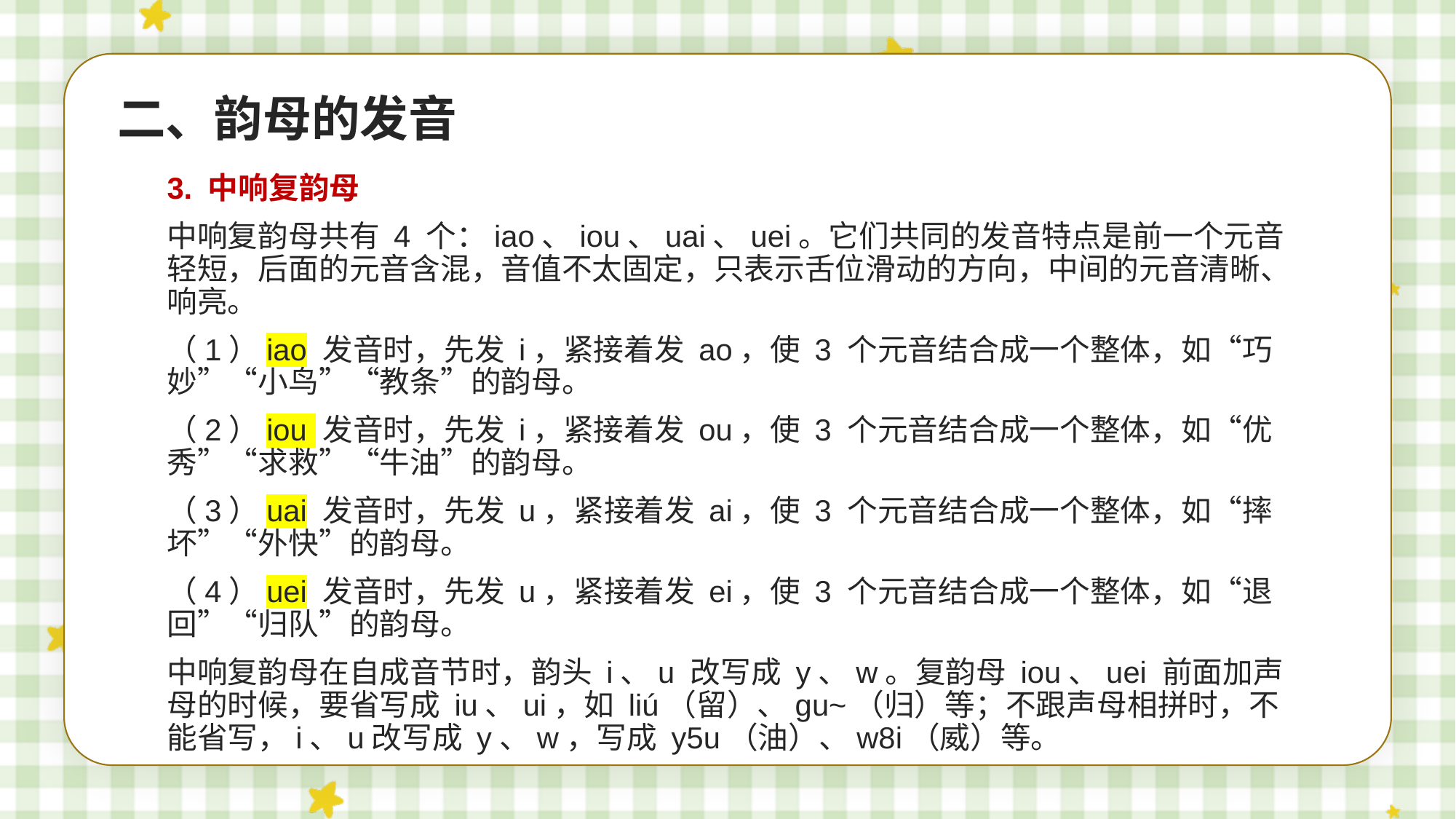

二、韵母的发音
3. 中响复韵母
中响复韵母共有 4 个：iao、iou、uai、uei。它们共同的发音特点是前一个元音轻短，后面的元音含混，音值不太固定，只表示舌位滑动的方向，中间的元音清晰、响亮。
（1）iao 发音时，先发 i，紧接着发 ao，使 3 个元音结合成一个整体，如“巧妙”“小鸟”“教条”的韵母。
（2）iou 发音时，先发 i，紧接着发 ou，使 3 个元音结合成一个整体，如“优秀”“求救”“牛油”的韵母。
（3）uai 发音时，先发 u，紧接着发 ai，使 3 个元音结合成一个整体，如“摔坏”“外快”的韵母。
（4）uei 发音时，先发 u，紧接着发 ei，使 3 个元音结合成一个整体，如“退回”“归队”的韵母。
中响复韵母在自成音节时，韵头 i、u 改写成 y、w。复韵母 iou、uei 前面加声母的时候，要省写成 iu、ui，如 liú（留）、gu~（归）等；不跟声母相拼时，不能省写，i、u改写成 y、w，写成 y5u（油）、w8i（威）等。